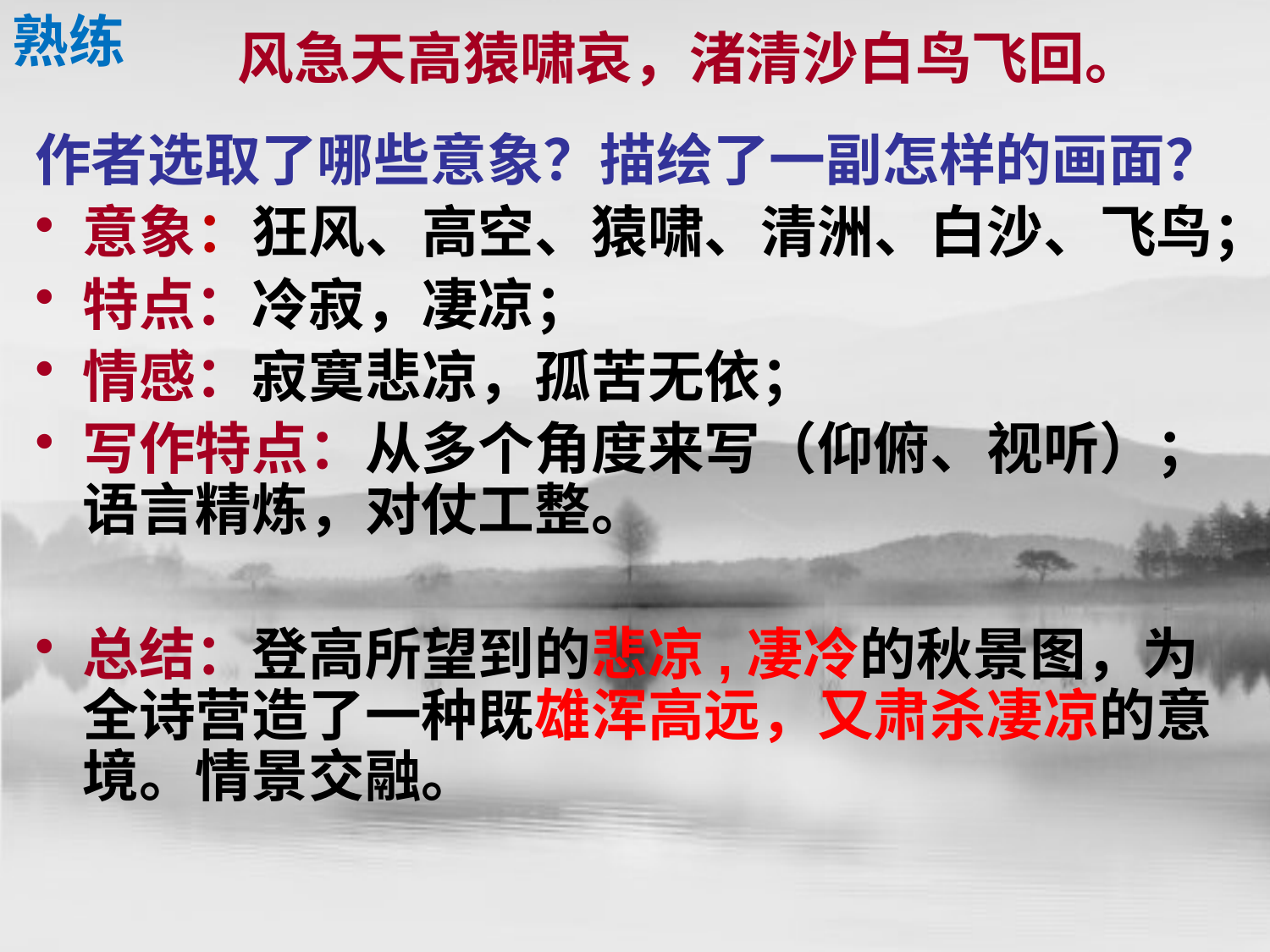

熟练
风急天高猿啸哀，渚清沙白鸟飞回。
作者选取了哪些意象？描绘了一副怎样的画面？
意象：狂风、高空、猿啸、清洲、白沙、飞鸟；
特点：冷寂，凄凉；
情感：寂寞悲凉，孤苦无依；
写作特点：从多个角度来写（仰俯、视听）；语言精炼，对仗工整。

总结：登高所望到的悲凉,凄冷的秋景图，为全诗营造了一种既雄浑高远，又肃杀凄凉的意境。情景交融。